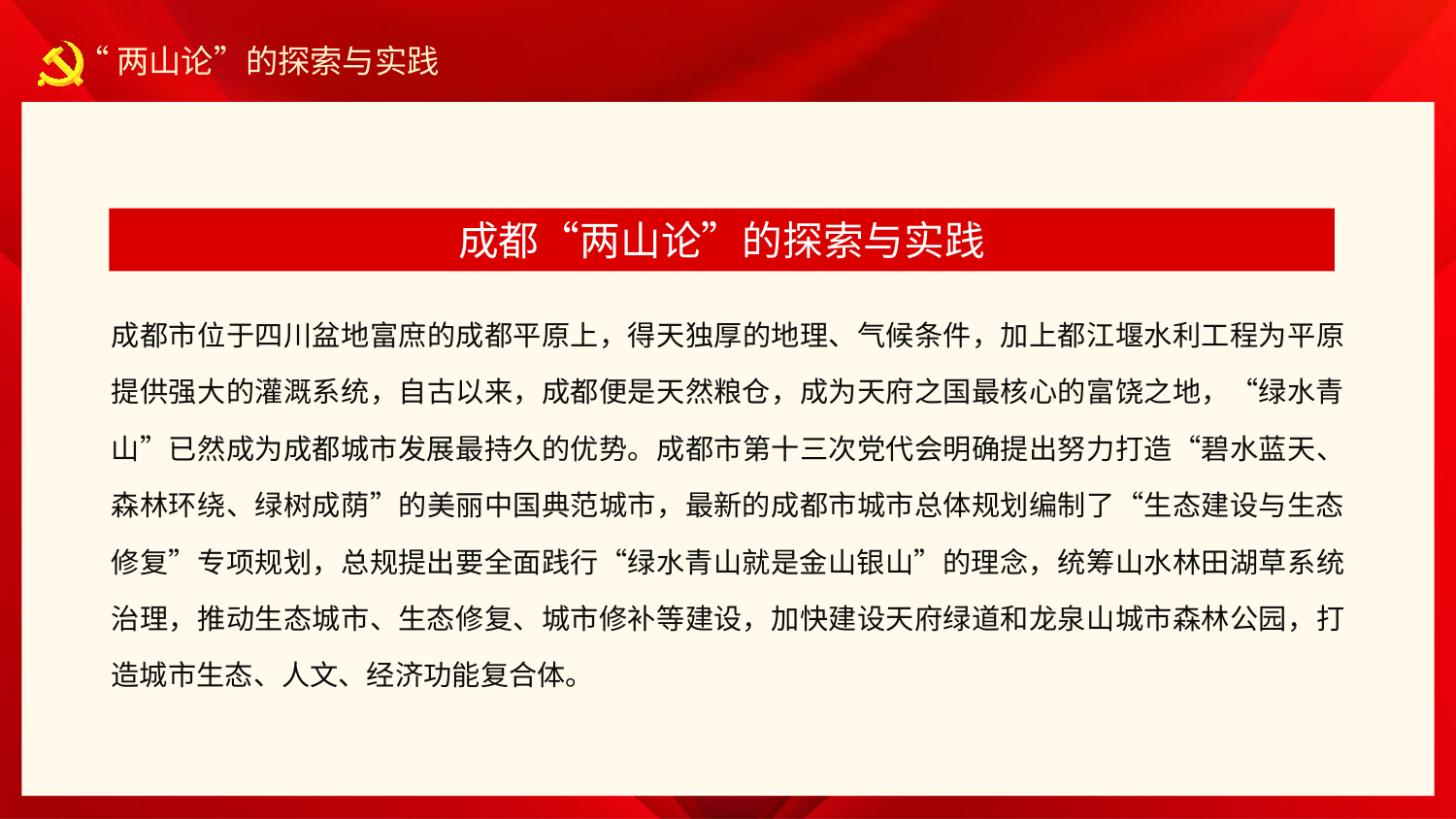

成都“两山论”的探索与实践
成都市位于四川盆地富庶的成都平原上，得天独厚的地理、气候条件，加上都江堰水利工程为平原提供强大的灌溉系统，自古以来，成都便是天然粮仓，成为天府之国最核心的富饶之地，“绿水青山”已然成为成都城市发展最持久的优势。成都市第十三次党代会明确提出努力打造“碧水蓝天、森林环绕、绿树成荫”的美丽中国典范城市，最新的成都市城市总体规划编制了“生态建设与生态修复”专项规划，总规提出要全面践行“绿水青山就是金山银山”的理念，统筹山水林田湖草系统治理，推动生态城市、生态修复、城市修补等建设，加快建设天府绿道和龙泉山城市森林公园，打造城市生态、人文、经济功能复合体。